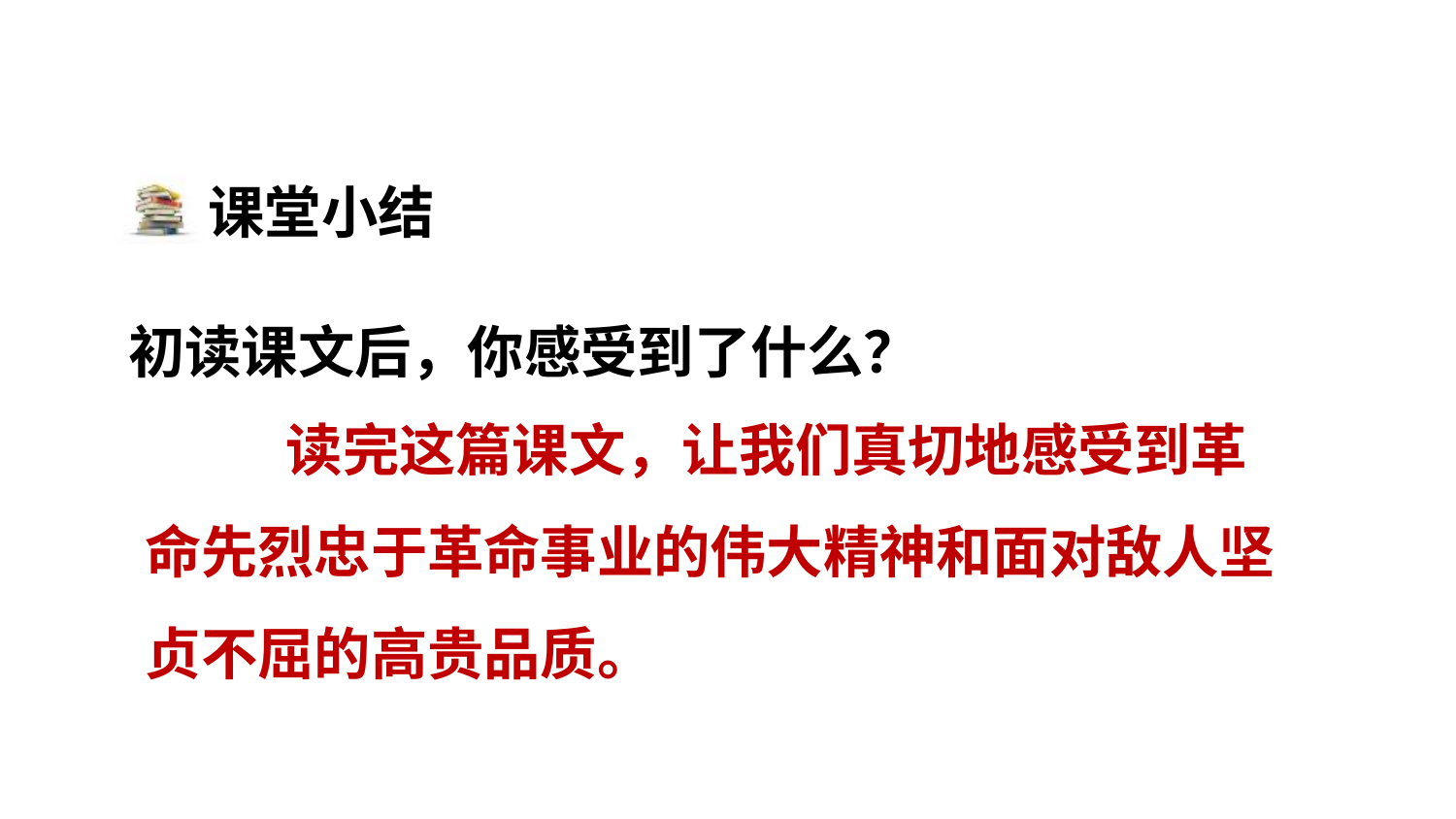

课堂小结

初读课文后，你感受到了什么？
 读完这篇课文，让我们真切地感受到革命先烈忠于革命事业的伟大精神和面对敌人坚贞不屈的高贵品质。